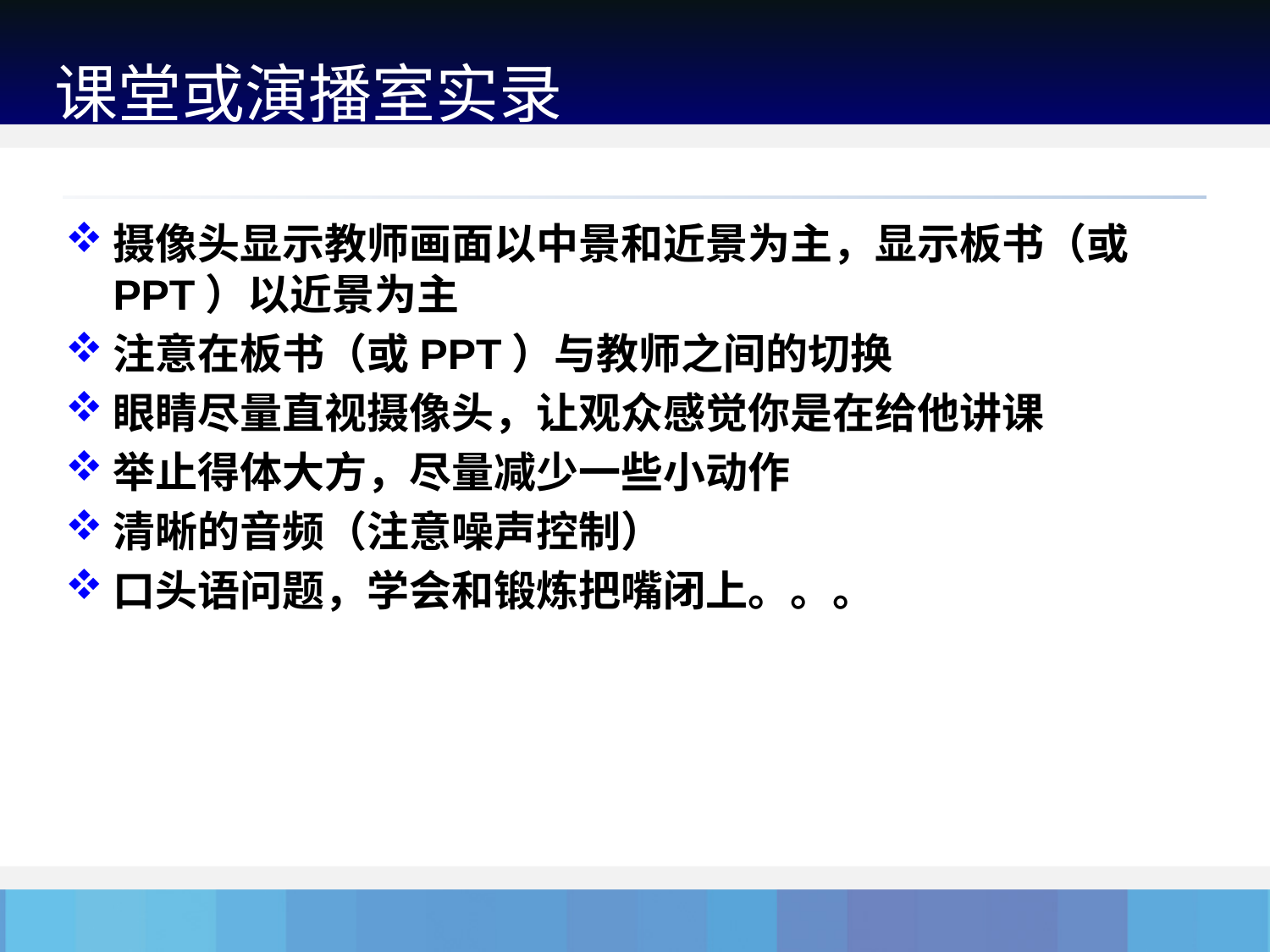

课堂或演播室实录

摄像头显示教师画面以中景和近景为主，显示板书（或PPT）以近景为主
注意在板书（或PPT）与教师之间的切换
眼睛尽量直视摄像头，让观众感觉你是在给他讲课
举止得体大方，尽量减少一些小动作
清晰的音频（注意噪声控制）
口头语问题，学会和锻炼把嘴闭上。。。